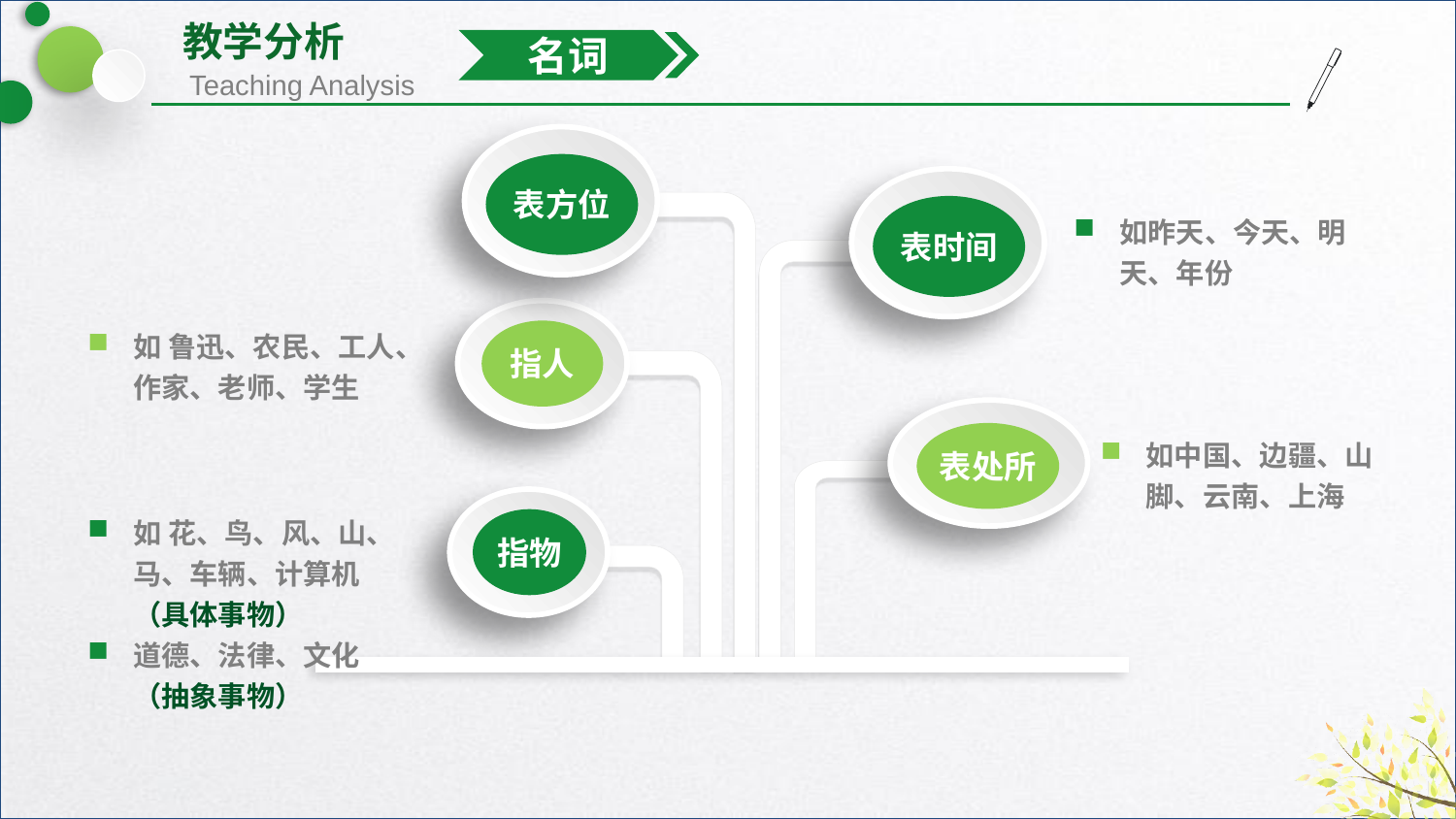

名词

表方位

表时间

如昨天、今天、明天、年份

指人
如 鲁迅、农民、工人、作家、老师、学生

表处所
如中国、边疆、山脚、云南、上海

指物
如 花、鸟、风、山、马、车辆、计算机（具体事物）
道德、法律、文化（抽象事物）